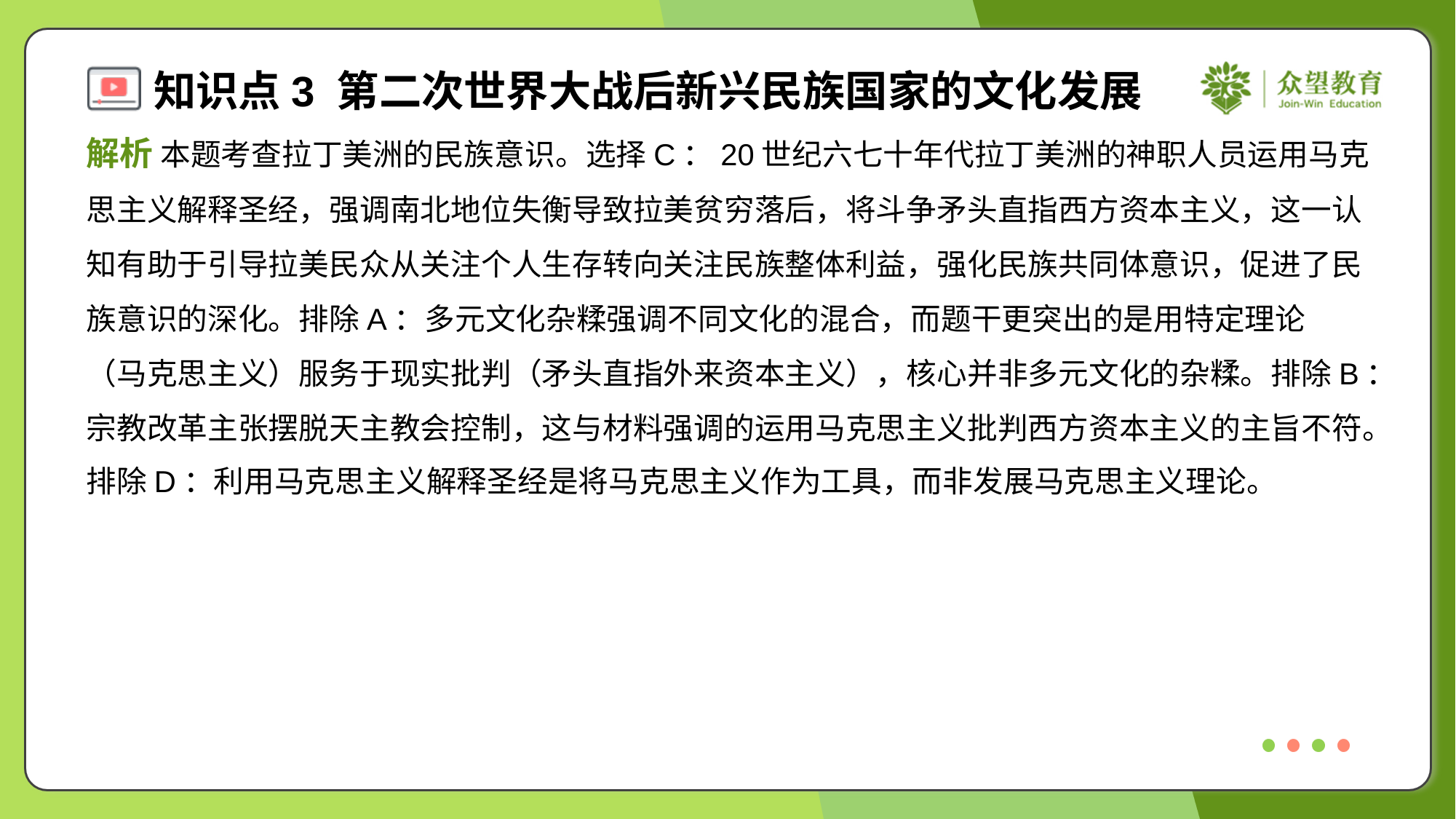

解析 本题考查拉丁美洲的民族意识。选择C：20世纪六七十年代拉丁美洲的神职人员运用马克
思主义解释圣经，强调南北地位失衡导致拉美贫穷落后，将斗争矛头直指西方资本主义，这一认
知有助于引导拉美民众从关注个人生存转向关注民族整体利益，强化民族共同体意识，促进了民
族意识的深化。排除A：多元文化杂糅强调不同文化的混合，而题干更突出的是用特定理论
（马克思主义）服务于现实批判（矛头直指外来资本主义），核心并非多元文化的杂糅。排除B：
宗教改革主张摆脱天主教会控制，这与材料强调的运用马克思主义批判西方资本主义的主旨不符。
排除D：利用马克思主义解释圣经是将马克思主义作为工具，而非发展马克思主义理论。